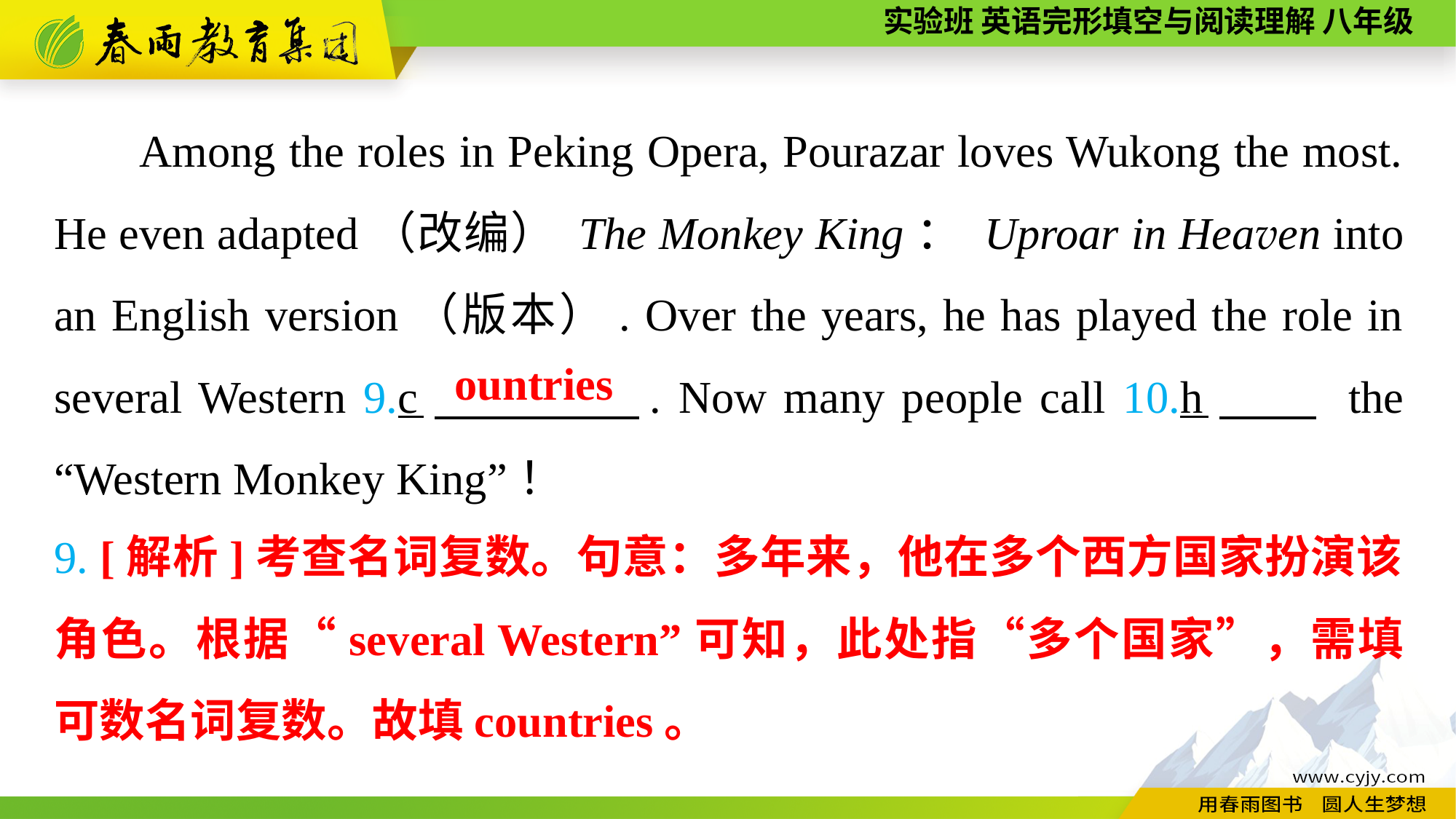

Among the roles in Peking Opera, Pourazar loves Wukong the most. He even adapted（改编） The Monkey King： Uproar in Heaven into an English version（版本）. Over the years, he has played the role in several Western 9.c　　　　. Now many people call 10.h　　 the “Western Monkey King”！
ountries
9. [解析]考查名词复数。句意：多年来，他在多个西方国家扮演该角色。根据“several Western”可知，此处指“多个国家”，需填可数名词复数。故填countries。